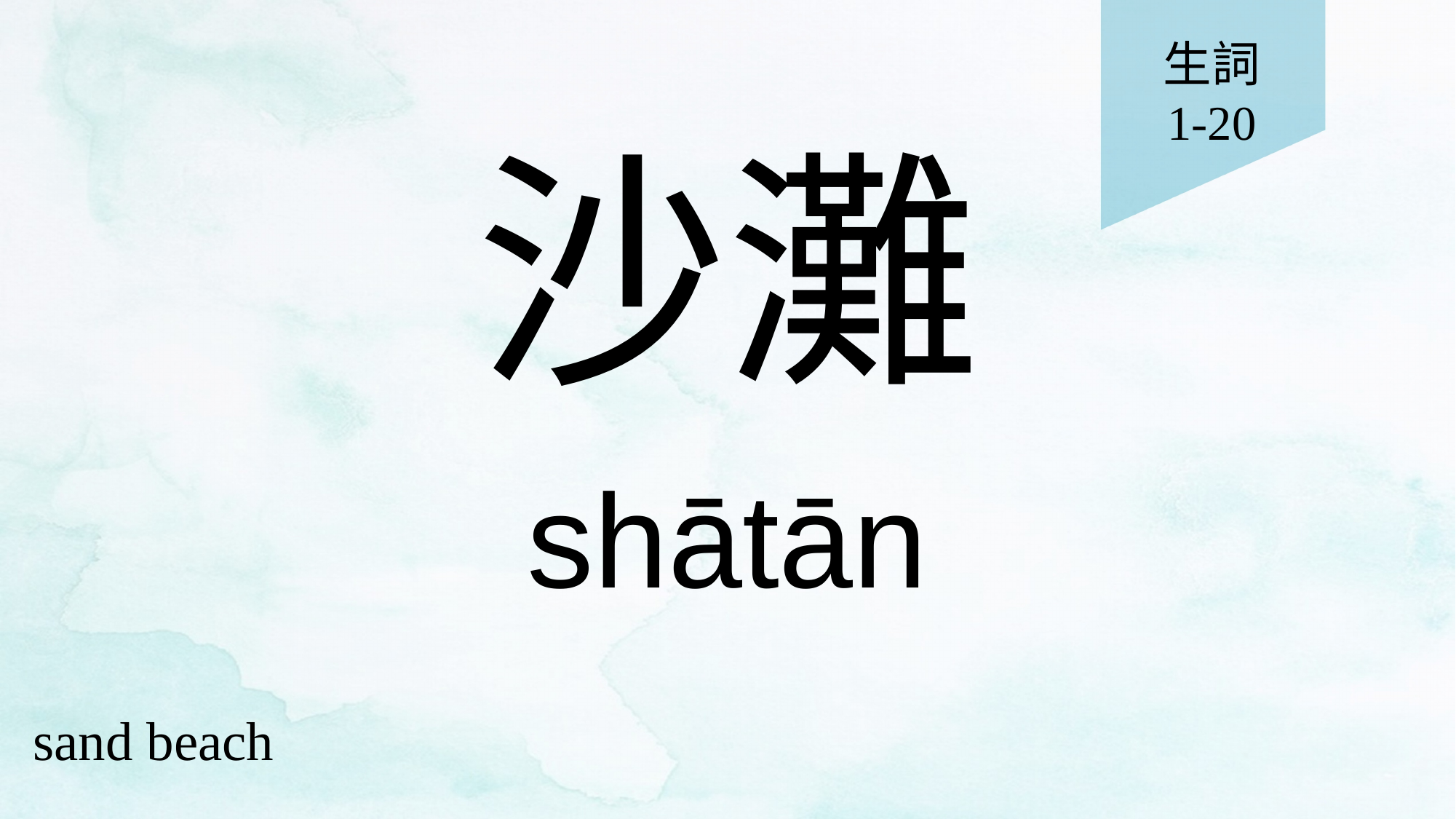

生詞
1-20
# 沙灘
shātān
sand beach